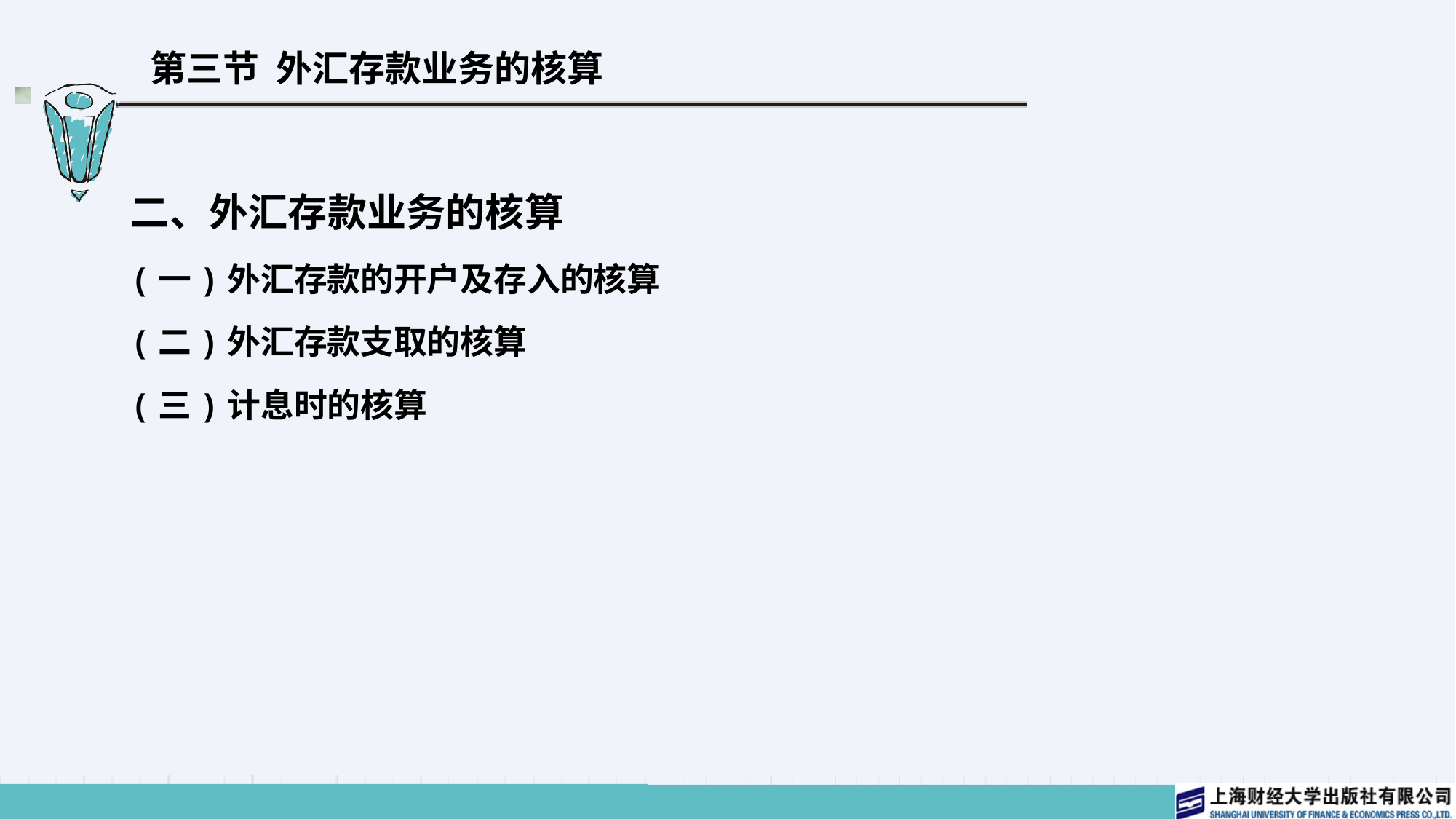

# 第三节  外汇存款业务的核算
二、外汇存款业务的核算
(一)外汇存款的开户及存入的核算
(二)外汇存款支取的核算
(三)计息时的核算